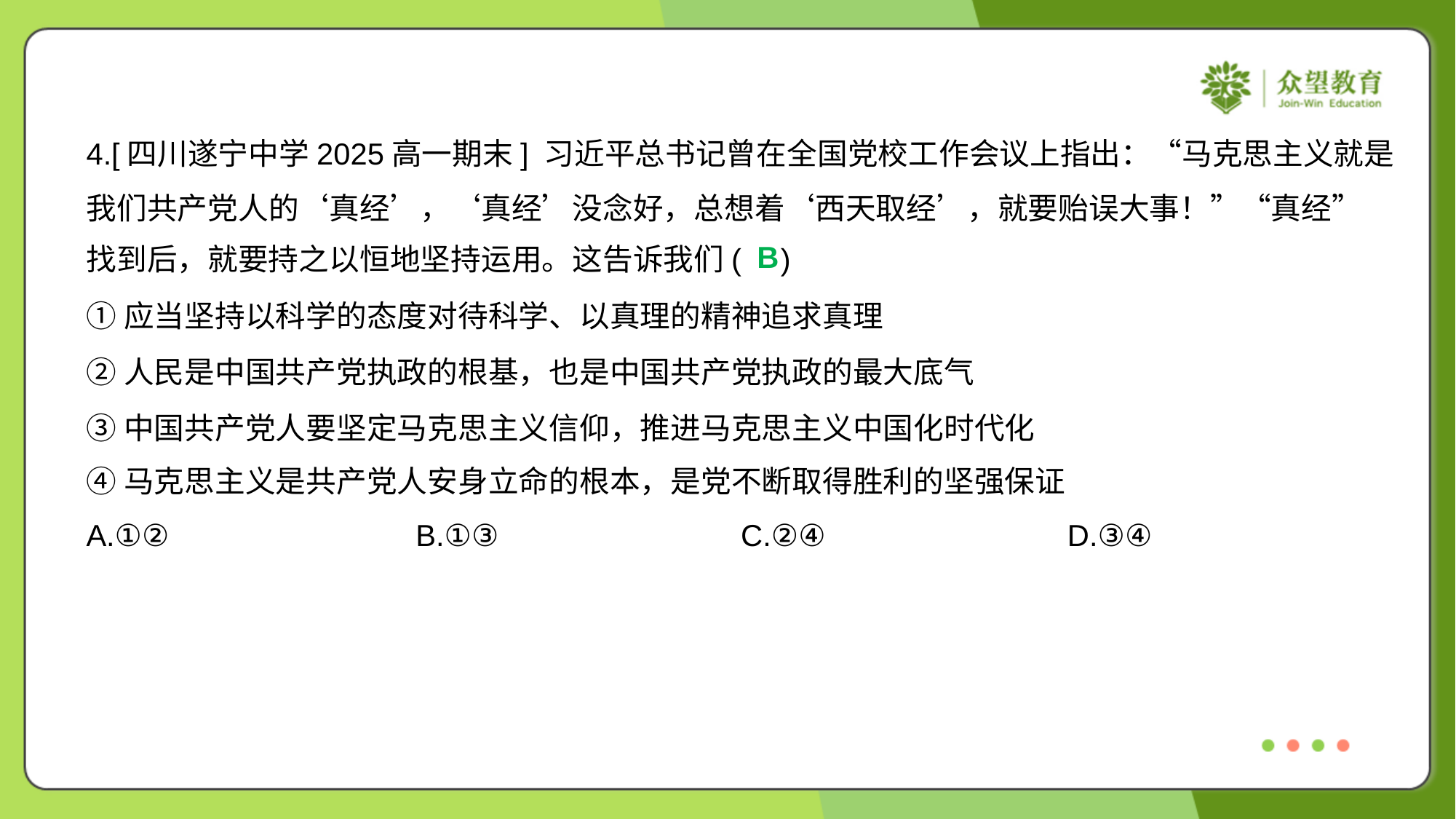

4.[四川遂宁中学2025高一期末] 习近平总书记曾在全国党校工作会议上指出：“马克思主义就是
我们共产党人的‘真经’，‘真经’没念好，总想着‘西天取经’，就要贻误大事！”“真经”
找到后，就要持之以恒地坚持运用。这告诉我们(     )
B
①应当坚持以科学的态度对待科学、以真理的精神追求真理
②人民是中国共产党执政的根基，也是中国共产党执政的最大底气
③中国共产党人要坚定马克思主义信仰，推进马克思主义中国化时代化
④马克思主义是共产党人安身立命的根本，是党不断取得胜利的坚强保证
A.①②	B.①③	C.②④	D.③④